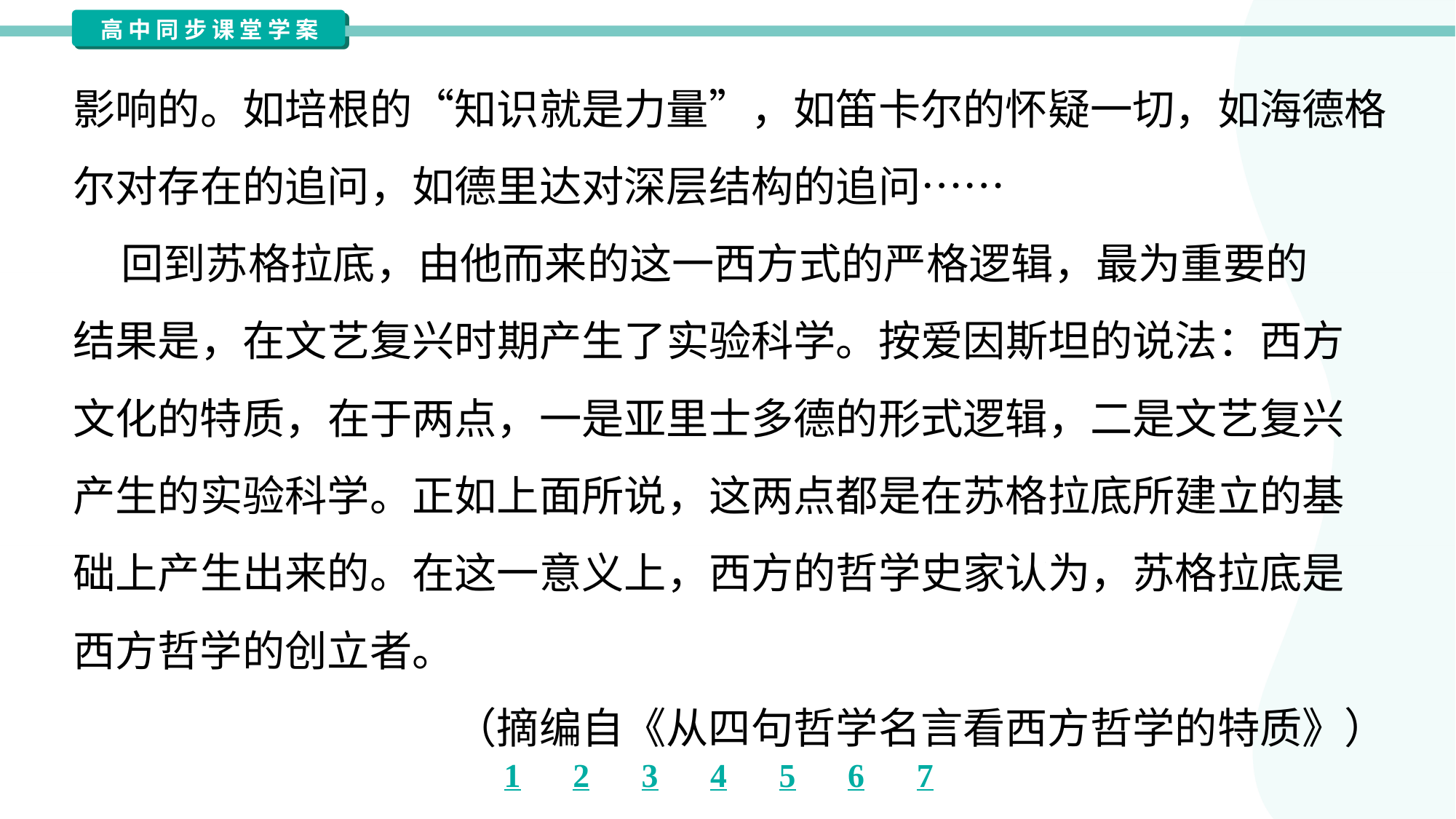

影响的。如培根的“知识就是力量”，如笛卡尔的怀疑一切，如海德格
尔对存在的追问，如德里达对深层结构的追问……
    回到苏格拉底，由他而来的这一西方式的严格逻辑，最为重要的
结果是，在文艺复兴时期产生了实验科学。按爱因斯坦的说法：西方
文化的特质，在于两点，一是亚里士多德的形式逻辑，二是文艺复兴
产生的实验科学。正如上面所说，这两点都是在苏格拉底所建立的基
础上产生出来的。在这一意义上，西方的哲学史家认为，苏格拉底是
西方哲学的创立者。
（摘编自《从四句哲学名言看西方哲学的特质》）